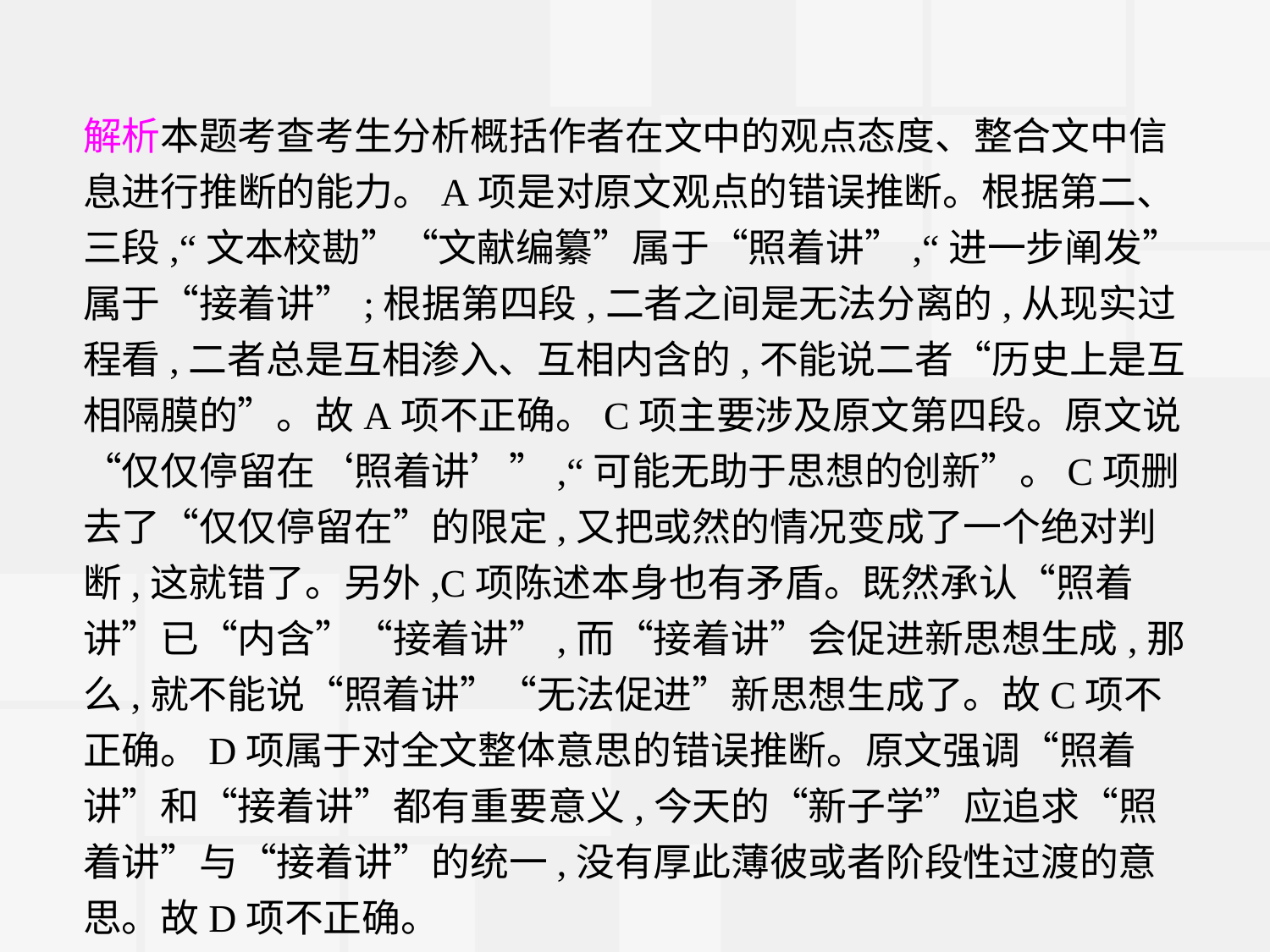

解析本题考查考生分析概括作者在文中的观点态度、整合文中信息进行推断的能力。A项是对原文观点的错误推断。根据第二、三段,“文本校勘”“文献编纂”属于“照着讲”,“进一步阐发”属于“接着讲”;根据第四段,二者之间是无法分离的,从现实过程看,二者总是互相渗入、互相内含的,不能说二者“历史上是互相隔膜的”。故A项不正确。C项主要涉及原文第四段。原文说“仅仅停留在‘照着讲’”,“可能无助于思想的创新”。C项删去了“仅仅停留在”的限定,又把或然的情况变成了一个绝对判断,这就错了。另外,C项陈述本身也有矛盾。既然承认“照着讲”已“内含”“接着讲”,而“接着讲”会促进新思想生成,那么,就不能说“照着讲”“无法促进”新思想生成了。故C项不正确。D项属于对全文整体意思的错误推断。原文强调“照着讲”和“接着讲”都有重要意义,今天的“新子学”应追求“照着讲”与“接着讲”的统一,没有厚此薄彼或者阶段性过渡的意思。故D项不正确。